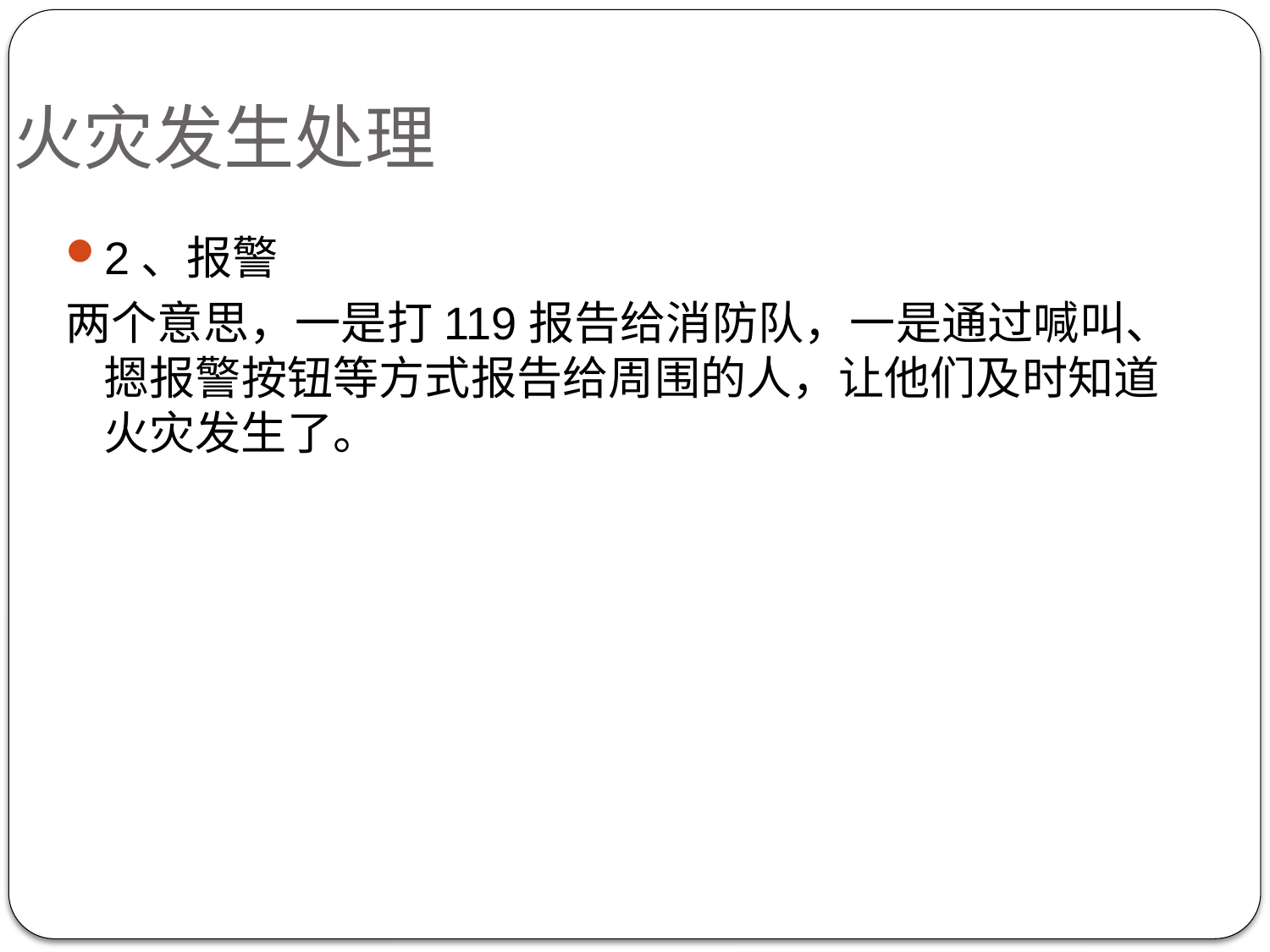

# 火灾发生处理
2、报警
两个意思，一是打119报告给消防队，一是通过喊叫、摁报警按钮等方式报告给周围的人，让他们及时知道火灾发生了。